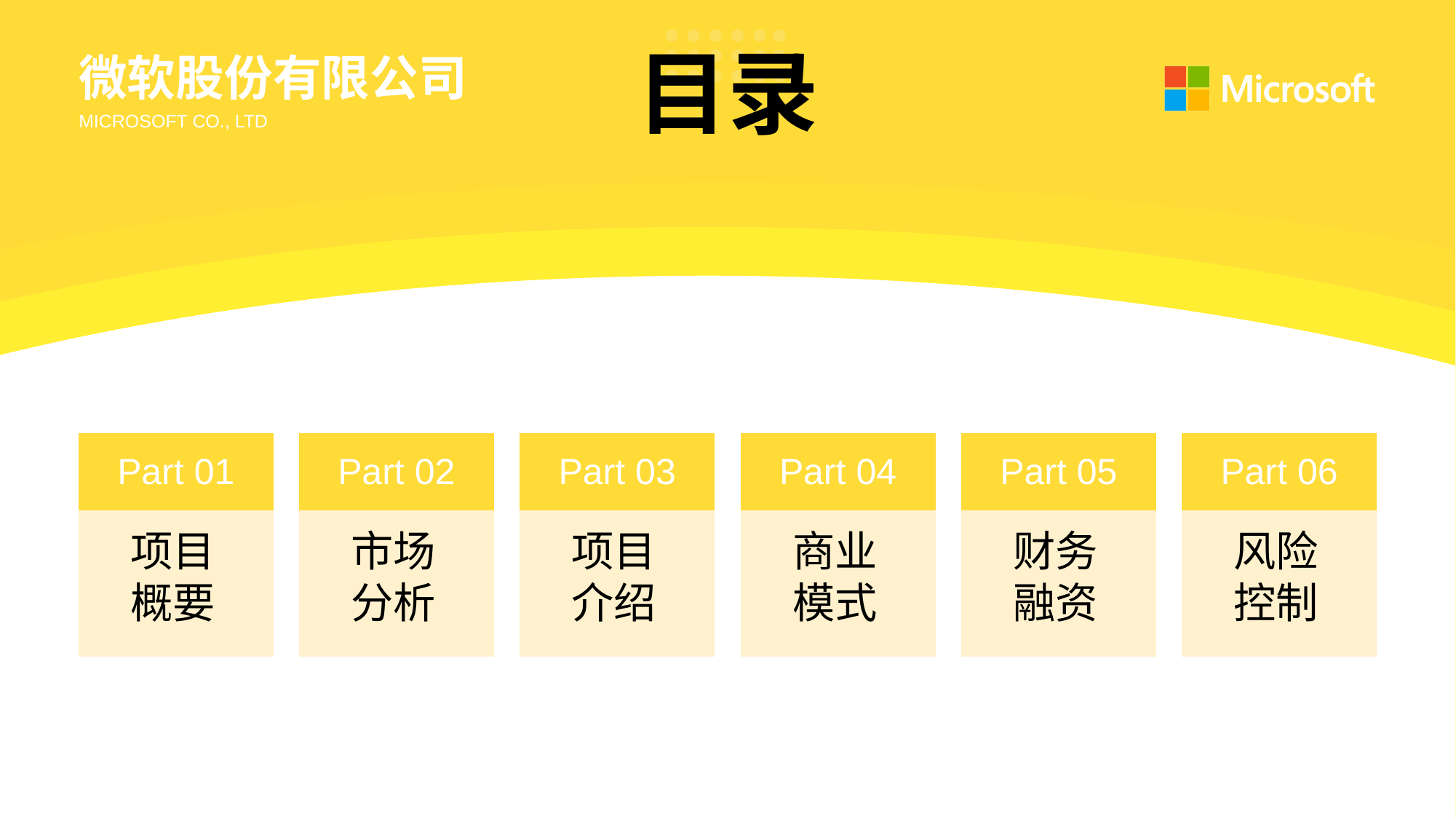

微软股份有限公司
MICROSOFT CO., LTD
Part 01
Part 02
Part 03
Part 04
Part 05
Part 06
项目
概要
市场
分析
项目
介绍
商业
模式
财务
融资
风险
控制